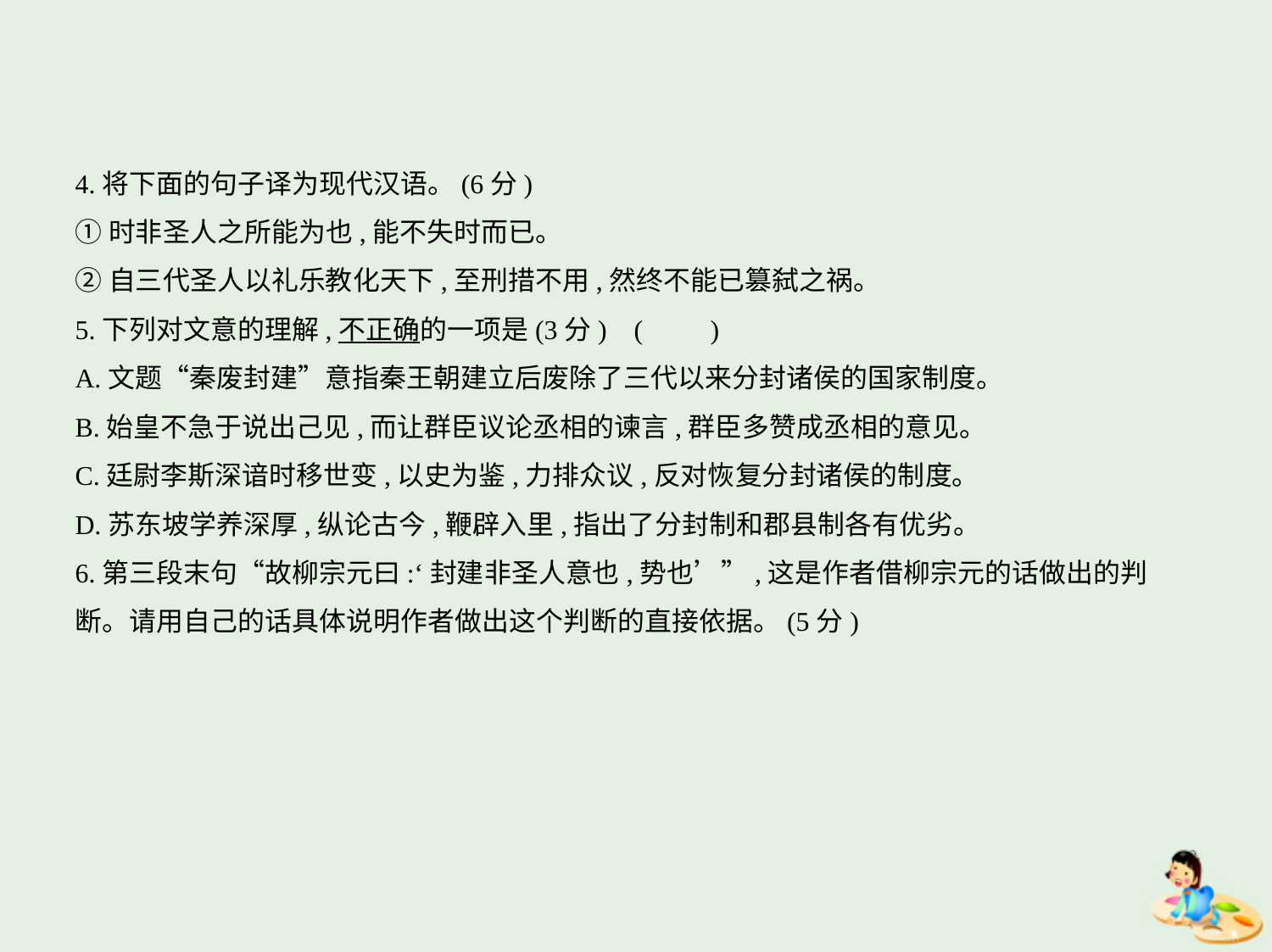

4.将下面的句子译为现代汉语。(6分)
①时非圣人之所能为也,能不失时而已。
②自三代圣人以礼乐教化天下,至刑措不用,然终不能已篡弑之祸。
5.下列对文意的理解,不正确的一项是(3分) (　　)
A.文题“秦废封建”意指秦王朝建立后废除了三代以来分封诸侯的国家制度。
B.始皇不急于说出己见,而让群臣议论丞相的谏言,群臣多赞成丞相的意见。
C.廷尉李斯深谙时移世变,以史为鉴,力排众议,反对恢复分封诸侯的制度。
D.苏东坡学养深厚,纵论古今,鞭辟入里,指出了分封制和郡县制各有优劣。
6.第三段末句“故柳宗元曰:‘封建非圣人意也,势也’”,这是作者借柳宗元的话做出的判
断。请用自己的话具体说明作者做出这个判断的直接依据。(5分)